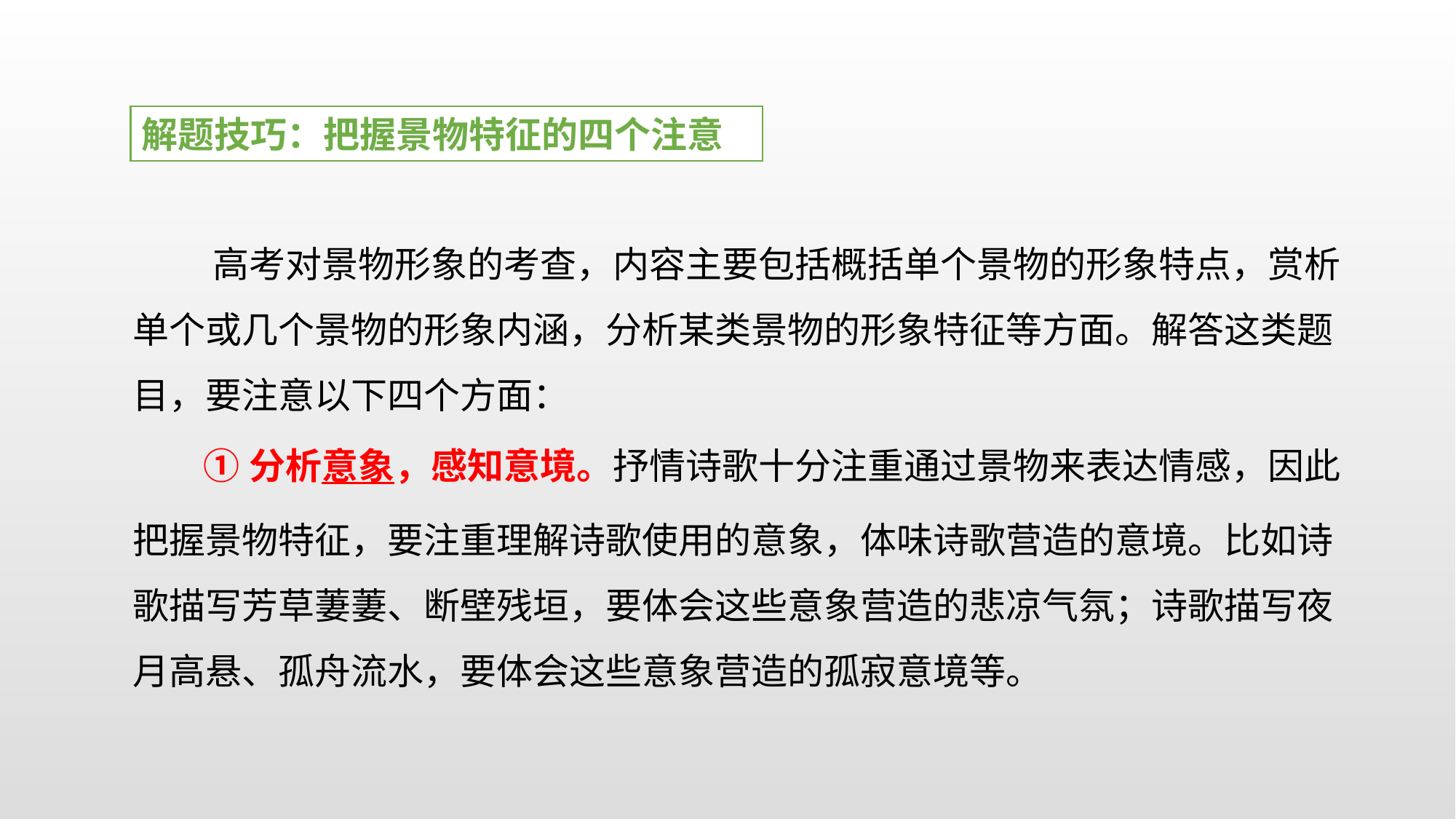

解题技巧：把握景物特征的四个注意
  高考对景物形象的考查，内容主要包括概括单个景物的形象特点，赏析单个或几个景物的形象内涵，分析某类景物的形象特征等方面。解答这类题目，要注意以下四个方面：
  ①分析意象，感知意境。抒情诗歌十分注重通过景物来表达情感，因此把握景物特征，要注重理解诗歌使用的意象，体味诗歌营造的意境。比如诗歌描写芳草萋萋、断壁残垣，要体会这些意象营造的悲凉气氛；诗歌描写夜月高悬、孤舟流水，要体会这些意象营造的孤寂意境等。